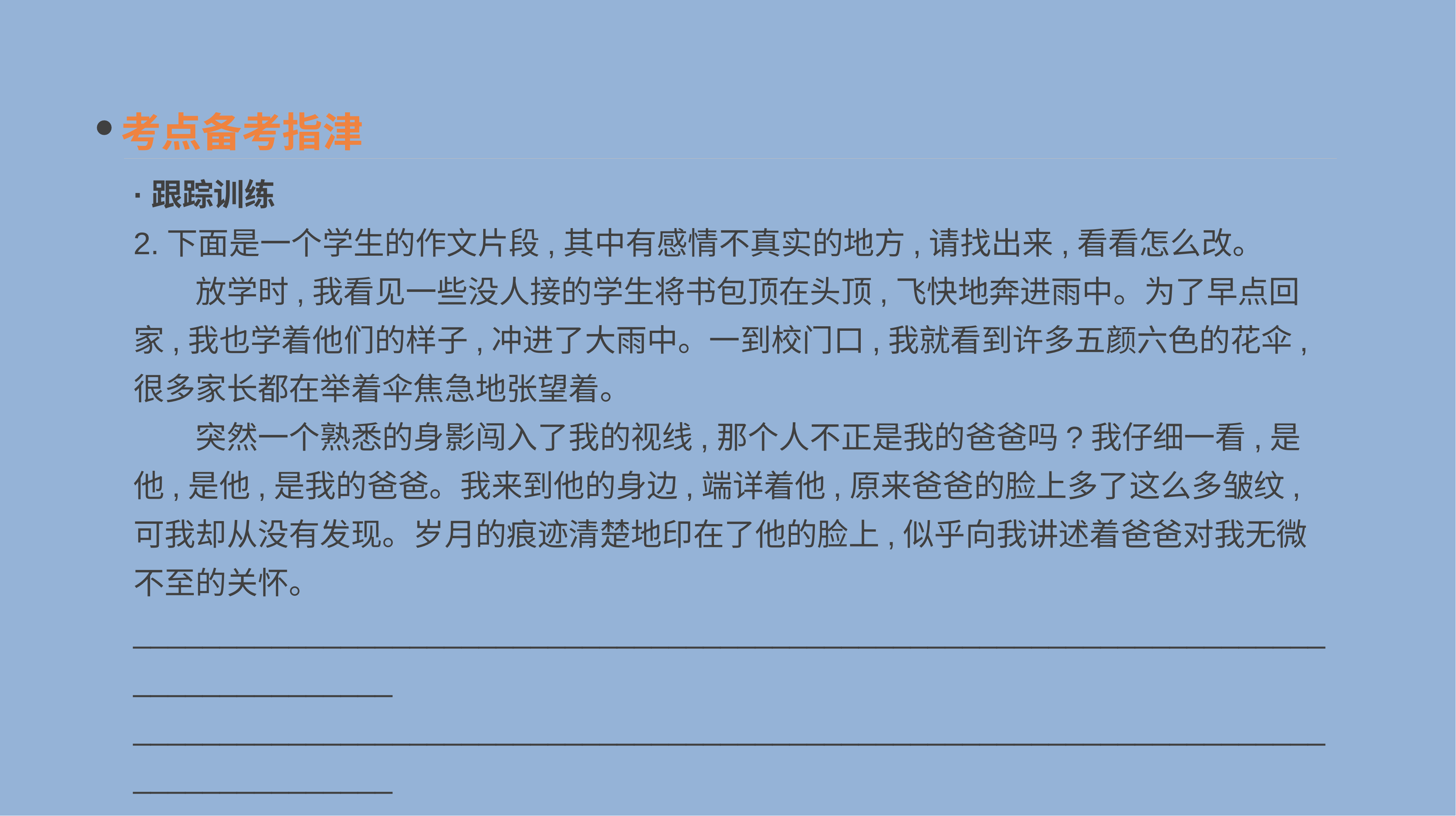

考点备考指津

·跟踪训练
2.下面是一个学生的作文片段,其中有感情不真实的地方,请找出来,看看怎么改。
　　放学时,我看见一些没人接的学生将书包顶在头顶,飞快地奔进雨中。为了早点回家,我也学着他们的样子,冲进了大雨中。一到校门口,我就看到许多五颜六色的花伞,很多家长都在举着伞焦急地张望着。
　　突然一个熟悉的身影闯入了我的视线,那个人不正是我的爸爸吗?我仔细一看,是他,是他,是我的爸爸。我来到他的身边,端详着他,原来爸爸的脸上多了这么多皱纹,可我却从没有发现。岁月的痕迹清楚地印在了他的脸上,似乎向我讲述着爸爸对我无微不至的关怀。
____________________________________________________________________________________ ____________________________________________________________________________________